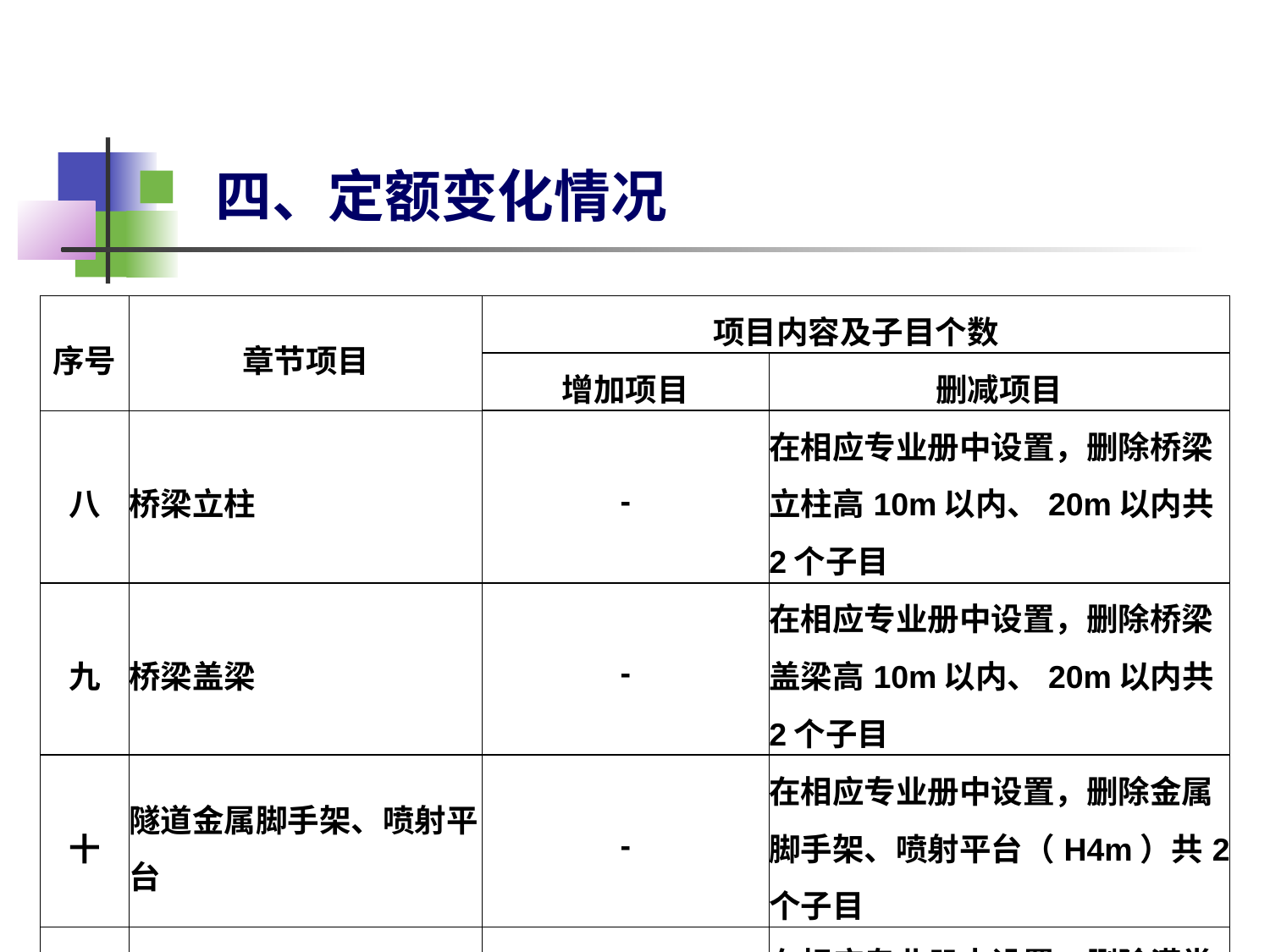

四、定额变化情况
| 序号 | 章节项目 | 项目内容及子目个数 |  |
| --- | --- | --- | --- |
|  |  | 增加项目 | 删减项目 |
| 八 | 桥梁立柱 | - | 在相应专业册中设置，删除桥梁立柱高10m以内、20m以内共2个子目 |
| 九 | 桥梁盖梁 | - | 在相应专业册中设置，删除桥梁盖梁高10m以内、20m以内共2个子目 |
| 十 | 隧道金属脚手架、喷射平台 | - | 在相应专业册中设置，删除金属脚手架、喷射平台（H4m）共2个子目 |
| 十一 | 满堂式桥梁钢管支架 | - | 在相应专业册中设置，删除满堂式桥梁钢管支架共1个子目 |